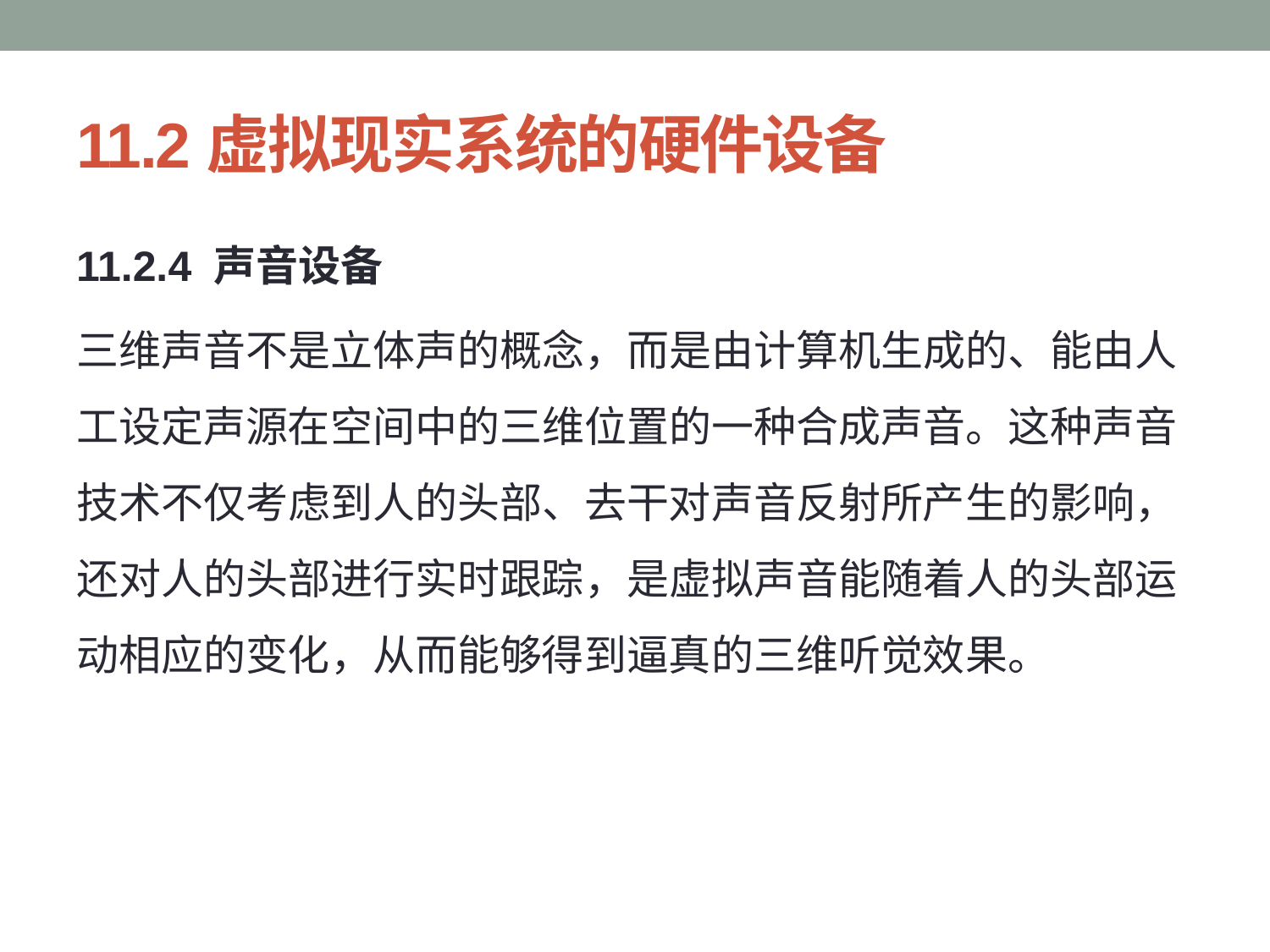

# 11.2虚拟现实系统的硬件设备
11.2.4 声音设备
三维声音不是立体声的概念，而是由计算机生成的、能由人工设定声源在空间中的三维位置的一种合成声音。这种声音技术不仅考虑到人的头部、去干对声音反射所产生的影响，还对人的头部进行实时跟踪，是虚拟声音能随着人的头部运动相应的变化，从而能够得到逼真的三维听觉效果。